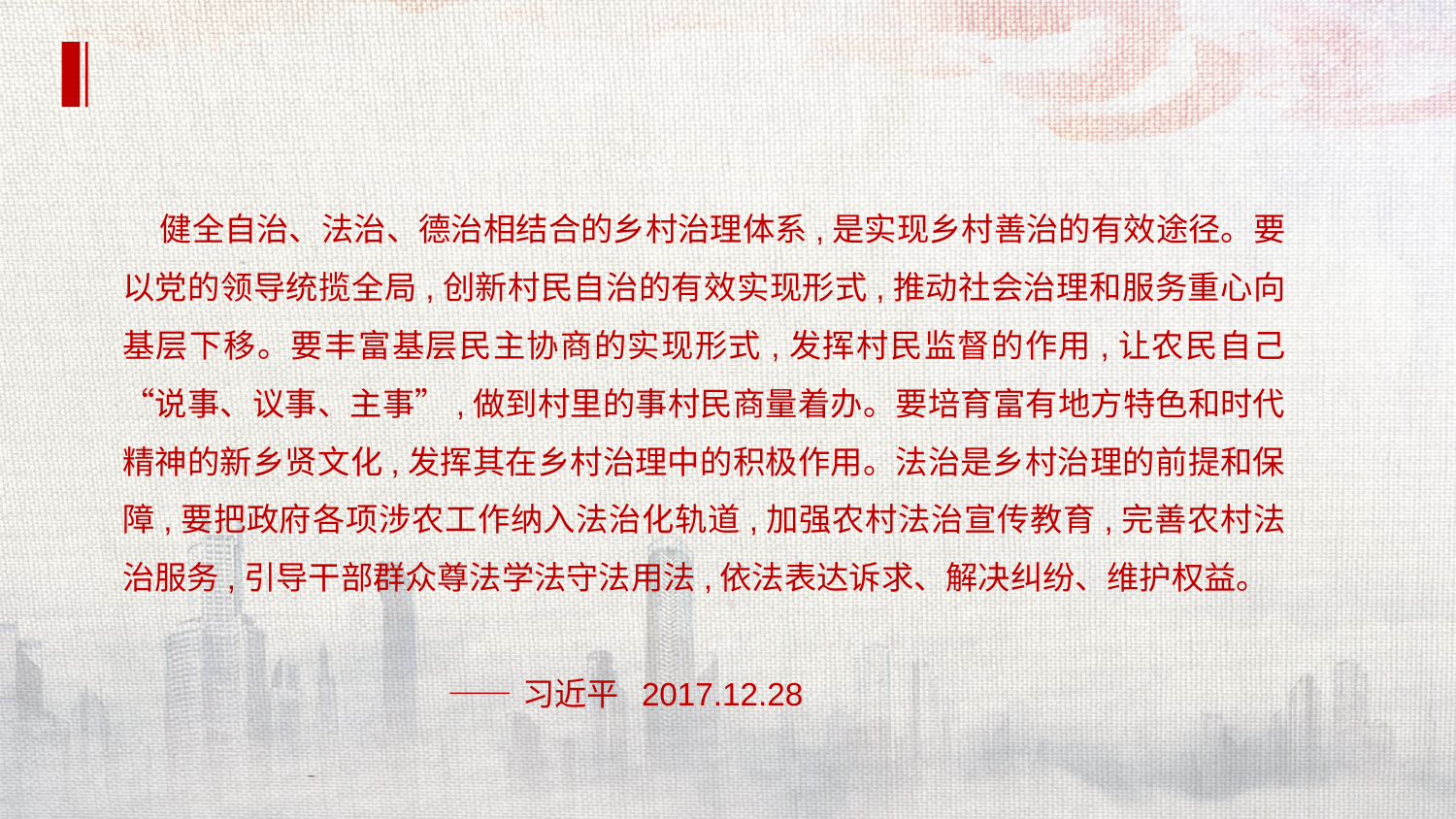

健全自治、法治、德治相结合的乡村治理体系,是实现乡村善治的有效途径。要以党的领导统揽全局,创新村民自治的有效实现形式,推动社会治理和服务重心向基层下移。要丰富基层民主协商的实现形式,发挥村民监督的作用,让农民自己“说事、议事、主事”,做到村里的事村民商量着办。要培育富有地方特色和时代精神的新乡贤文化,发挥其在乡村治理中的积极作用。法治是乡村治理的前提和保障,要把政府各项涉农工作纳入法治化轨道,加强农村法治宣传教育,完善农村法治服务,引导干部群众尊法学法守法用法,依法表达诉求、解决纠纷、维护权益。

                                             ——习近平  2017.12.28